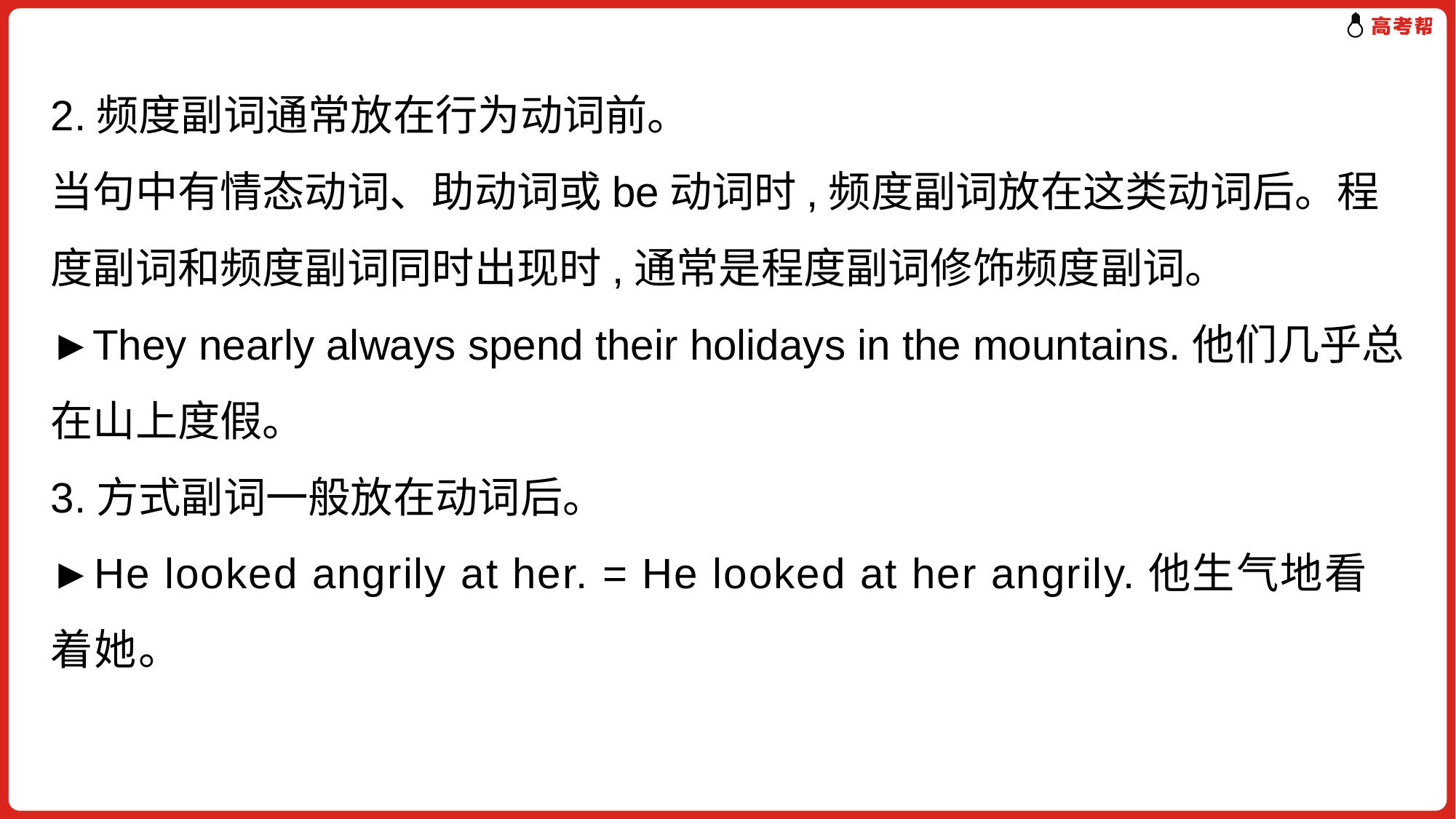

2.频度副词通常放在行为动词前。
当句中有情态动词、助动词或be动词时,频度副词放在这类动词后。程度副词和频度副词同时出现时,通常是程度副词修饰频度副词。
►They nearly always spend their holidays in the mountains.他们几乎总在山上度假。
3.方式副词一般放在动词后。
►He looked angrily at her. = He looked at her angrily.他生气地看着她。